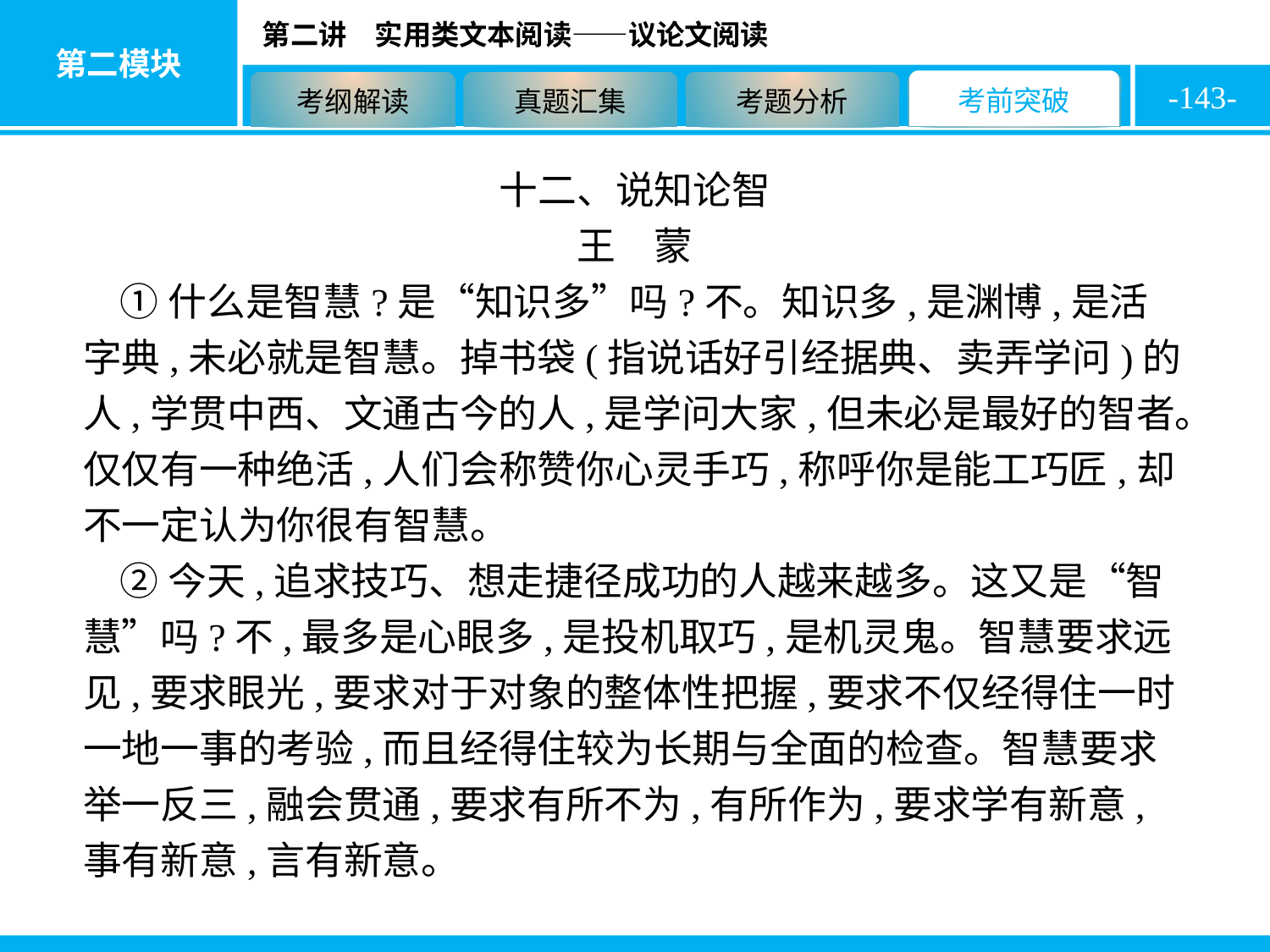

-143-
十二、说知论智
王　蒙
①什么是智慧?是“知识多”吗?不。知识多,是渊博,是活字典,未必就是智慧。掉书袋(指说话好引经据典、卖弄学问)的人,学贯中西、文通古今的人,是学问大家,但未必是最好的智者。仅仅有一种绝活,人们会称赞你心灵手巧,称呼你是能工巧匠,却不一定认为你很有智慧。
②今天,追求技巧、想走捷径成功的人越来越多。这又是“智慧”吗?不,最多是心眼多,是投机取巧,是机灵鬼。智慧要求远见,要求眼光,要求对于对象的整体性把握,要求不仅经得住一时一地一事的考验,而且经得住较为长期与全面的检查。智慧要求举一反三,融会贯通,要求有所不为,有所作为,要求学有新意,事有新意,言有新意。